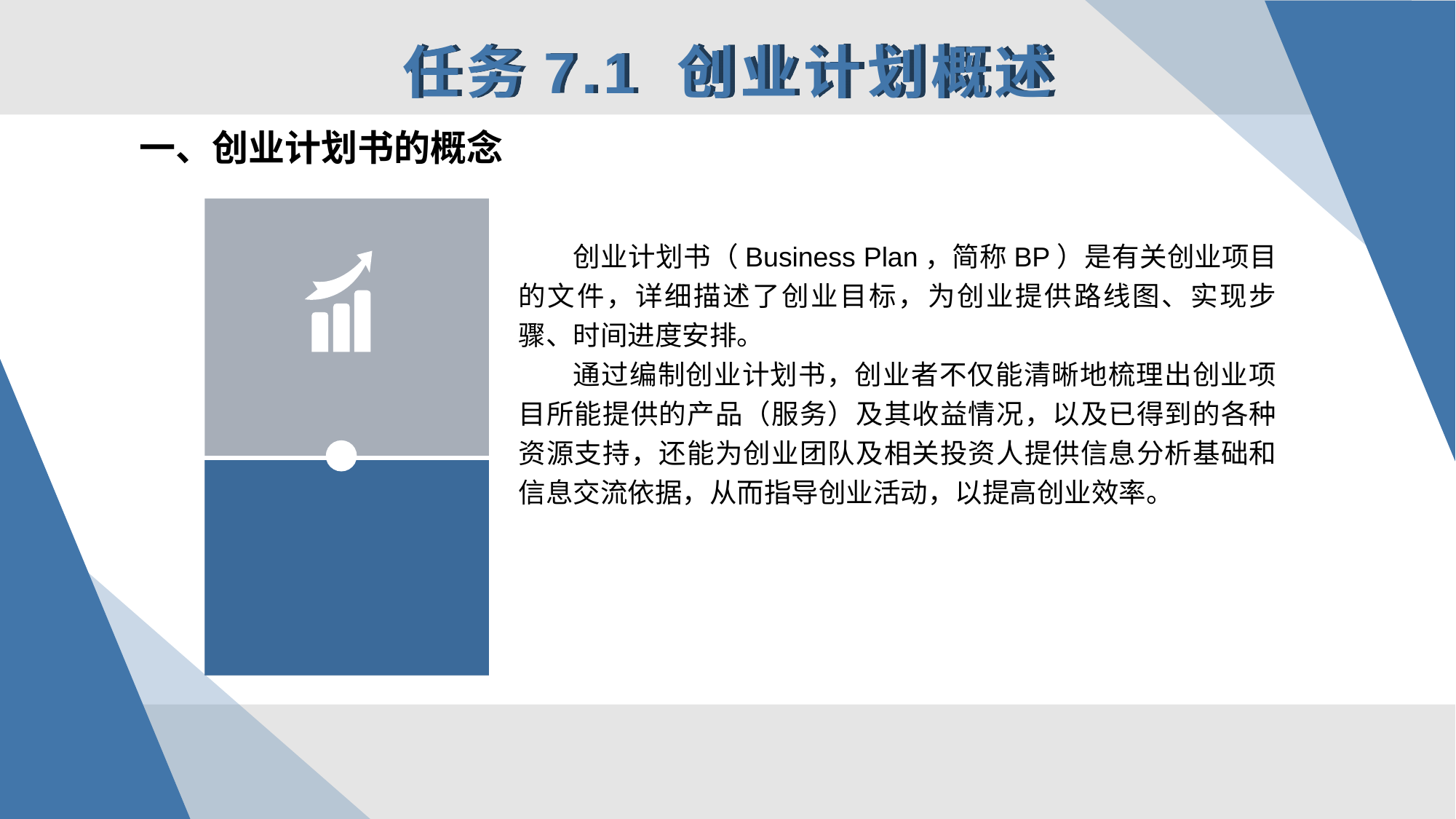

任务7.1 创业计划概述
一、创业计划书的概念

创业计划书（Business Plan，简称BP）是有关创业项目的文件，详细描述了创业目标，为创业提供路线图、实现步骤、时间进度安排。
通过编制创业计划书，创业者不仅能清晰地梳理出创业项目所能提供的产品（服务）及其收益情况，以及已得到的各种资源支持，还能为创业团队及相关投资人提供信息分析基础和信息交流依据，从而指导创业活动，以提高创业效率。